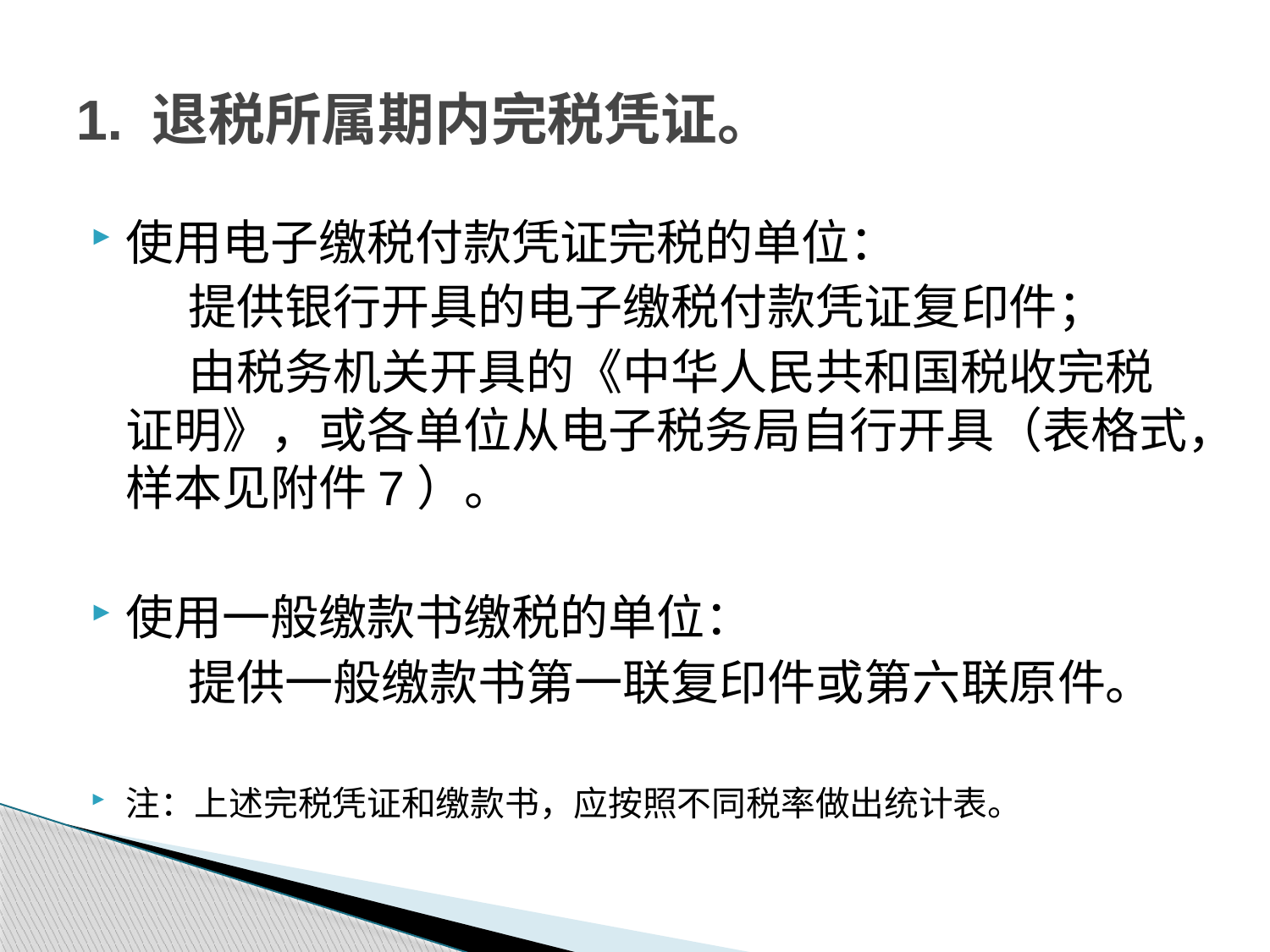

# 1. 退税所属期内完税凭证。
使用电子缴税付款凭证完税的单位：
        提供银行开具的电子缴税付款凭证复印件；
        由税务机关开具的《中华人民共和国税收完税证明》，或各单位从电子税务局自行开具（表格式，样本见附件7）。

使用一般缴款书缴税的单位：
        提供一般缴款书第一联复印件或第六联原件。

注：上述完税凭证和缴款书，应按照不同税率做出统计表。